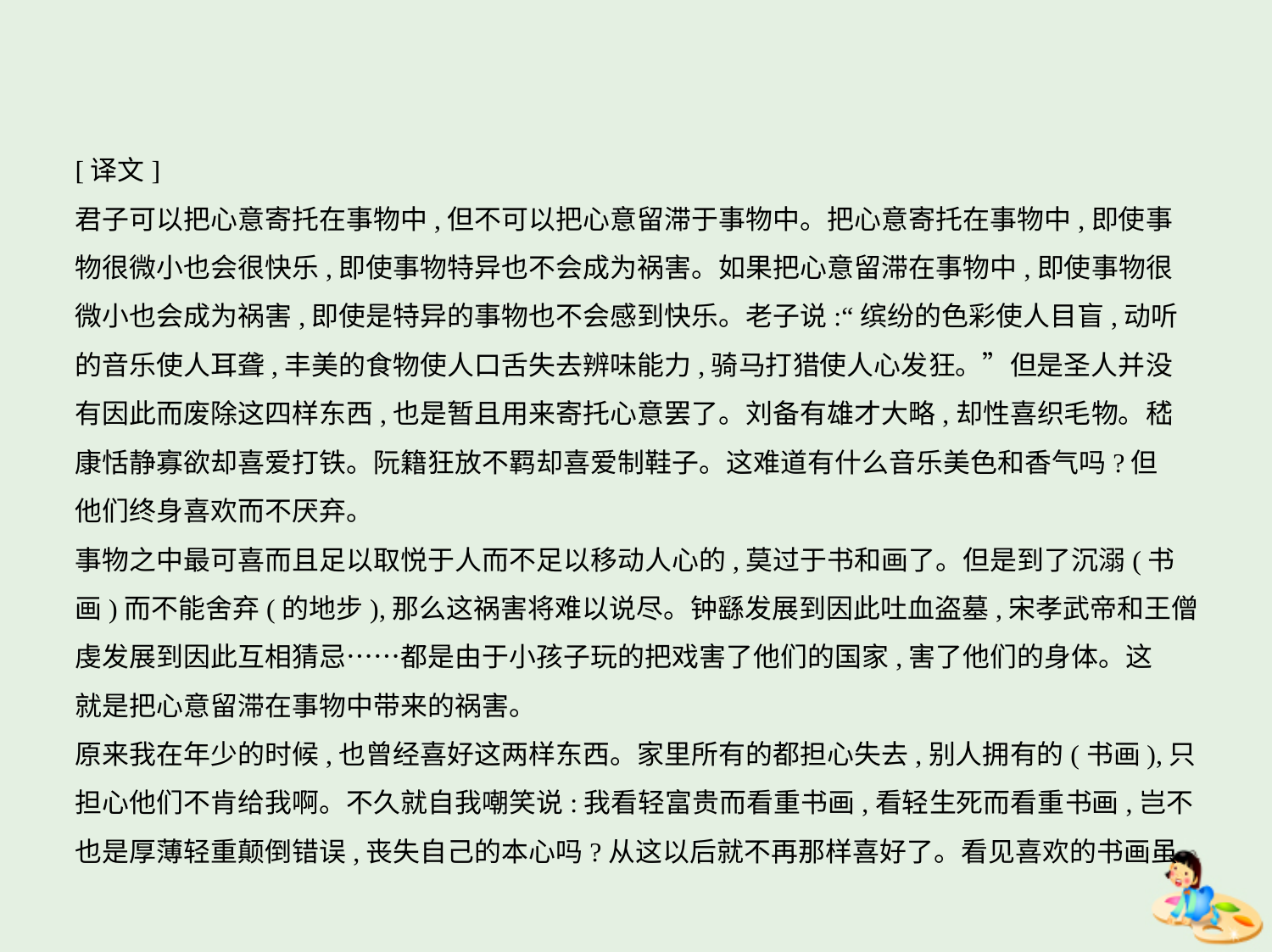

[译文]
君子可以把心意寄托在事物中,但不可以把心意留滞于事物中。把心意寄托在事物中,即使事
物很微小也会很快乐,即使事物特异也不会成为祸害。如果把心意留滞在事物中,即使事物很
微小也会成为祸害,即使是特异的事物也不会感到快乐。老子说:“缤纷的色彩使人目盲,动听
的音乐使人耳聋,丰美的食物使人口舌失去辨味能力,骑马打猎使人心发狂。”但是圣人并没
有因此而废除这四样东西,也是暂且用来寄托心意罢了。刘备有雄才大略,却性喜织毛物。嵇
康恬静寡欲却喜爱打铁。阮籍狂放不羁却喜爱制鞋子。这难道有什么音乐美色和香气吗?但
他们终身喜欢而不厌弃。
事物之中最可喜而且足以取悦于人而不足以移动人心的,莫过于书和画了。但是到了沉溺(书
画)而不能舍弃(的地步),那么这祸害将难以说尽。钟繇发展到因此吐血盗墓,宋孝武帝和王僧
虔发展到因此互相猜忌……都是由于小孩子玩的把戏害了他们的国家,害了他们的身体。这
就是把心意留滞在事物中带来的祸害。
原来我在年少的时候,也曾经喜好这两样东西。家里所有的都担心失去,别人拥有的(书画),只
担心他们不肯给我啊。不久就自我嘲笑说:我看轻富贵而看重书画,看轻生死而看重书画,岂不
也是厚薄轻重颠倒错误,丧失自己的本心吗?从这以后就不再那样喜好了。看见喜欢的书画虽